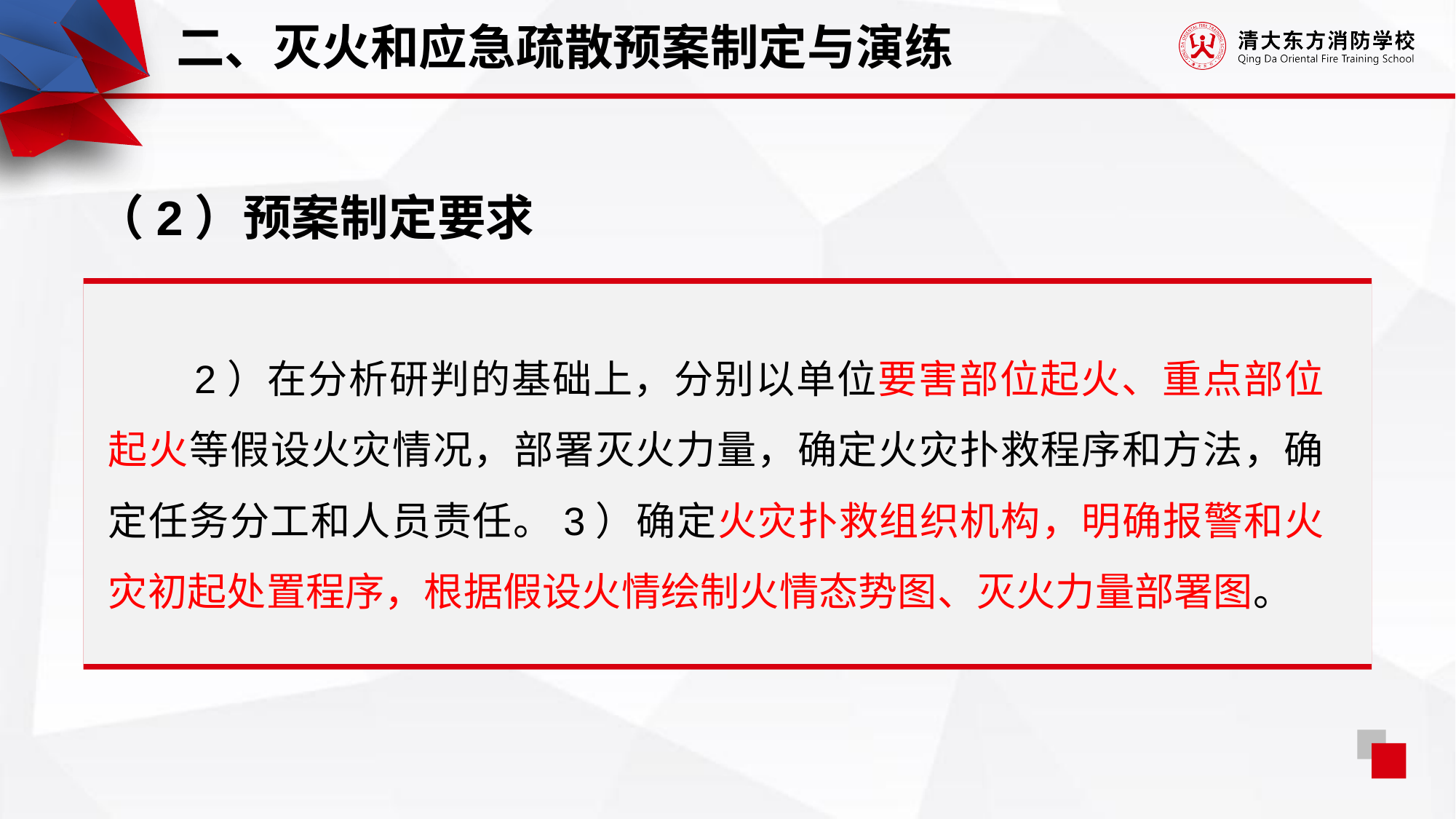

二、灭火和应急疏散预案制定与演练

（2）预案制定要求

2）在分析研判的基础上，分别以单位要害部位起火、重点部位起火等假设火灾情况，部署灭火力量，确定火灾扑救程序和方法，确定任务分工和人员责任。3）确定火灾扑救组织机构，明确报警和火灾初起处置程序，根据假设火情绘制火情态势图、灭火力量部署图。